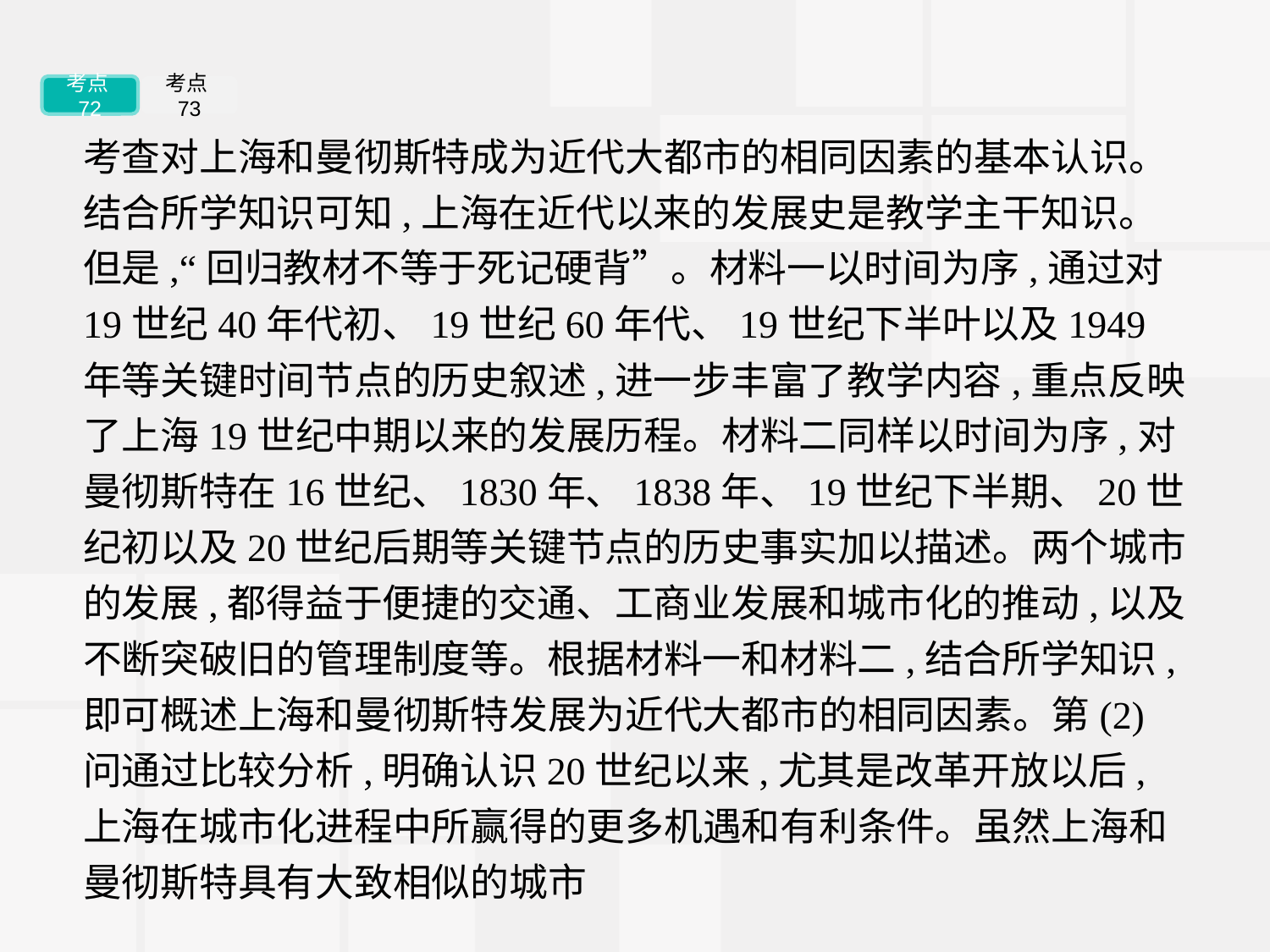

考点72
考点73
考查对上海和曼彻斯特成为近代大都市的相同因素的基本认识。结合所学知识可知,上海在近代以来的发展史是教学主干知识。但是,“回归教材不等于死记硬背”。材料一以时间为序,通过对19世纪40年代初、19世纪60年代、19世纪下半叶以及1949年等关键时间节点的历史叙述,进一步丰富了教学内容,重点反映了上海19世纪中期以来的发展历程。材料二同样以时间为序,对曼彻斯特在16世纪、1830年、1838年、19世纪下半期、20世纪初以及20世纪后期等关键节点的历史事实加以描述。两个城市的发展,都得益于便捷的交通、工商业发展和城市化的推动,以及不断突破旧的管理制度等。根据材料一和材料二,结合所学知识,即可概述上海和曼彻斯特发展为近代大都市的相同因素。第(2)问通过比较分析,明确认识20世纪以来,尤其是改革开放以后,上海在城市化进程中所赢得的更多机遇和有利条件。虽然上海和曼彻斯特具有大致相似的城市